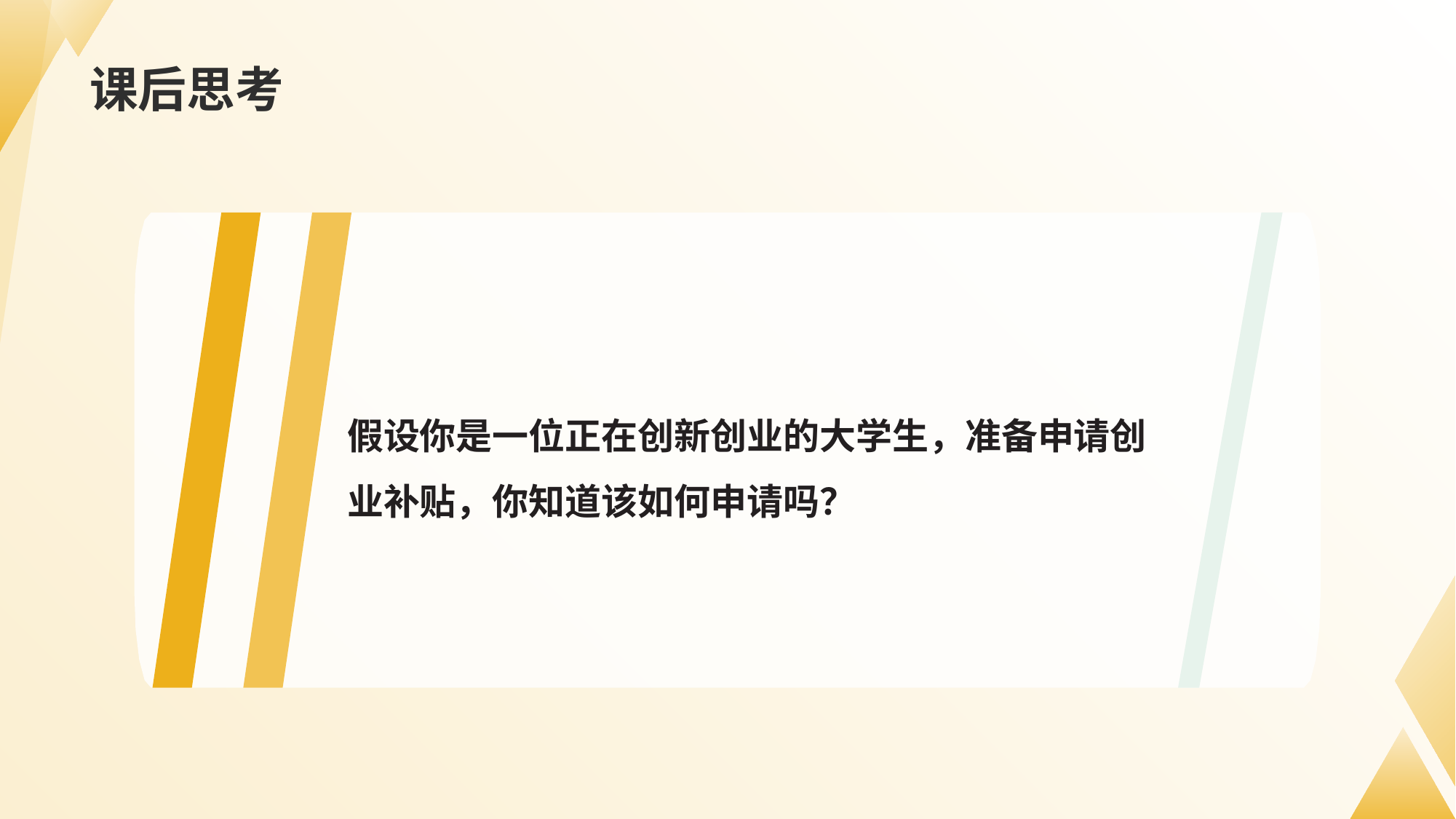

# 课后思考

假设你是一位正在创新创业的大学生，准备申请创业补贴，你知道该如何申请吗？